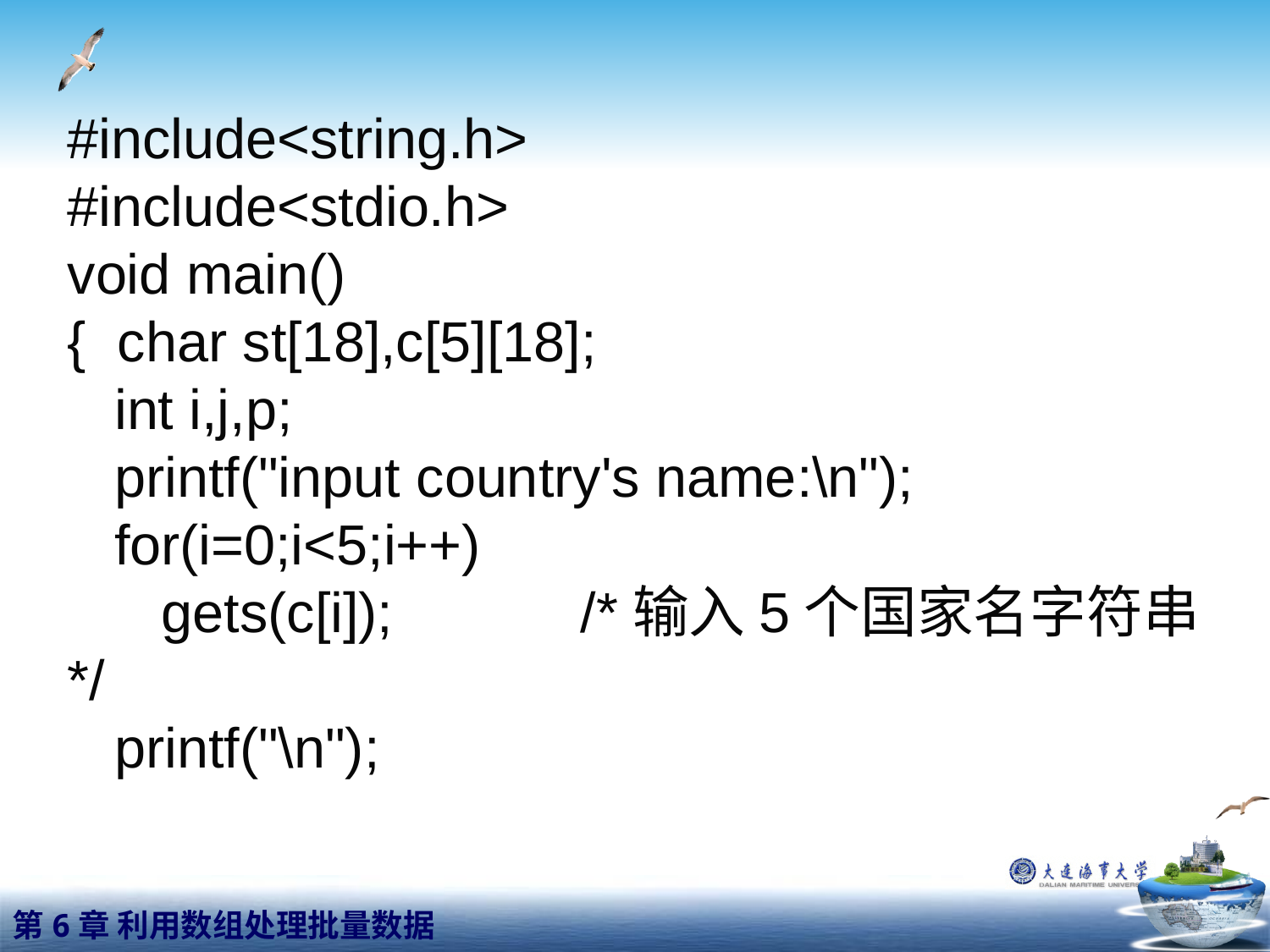

#include<string.h>
#include<stdio.h>
void main()
{  char st[18],c[5][18];
   int i,j,p;
   printf("input country's name:\n");
   for(i=0;i<5;i++)
      gets(c[i]);            /*输入5个国家名字符串*/
   printf("\n");